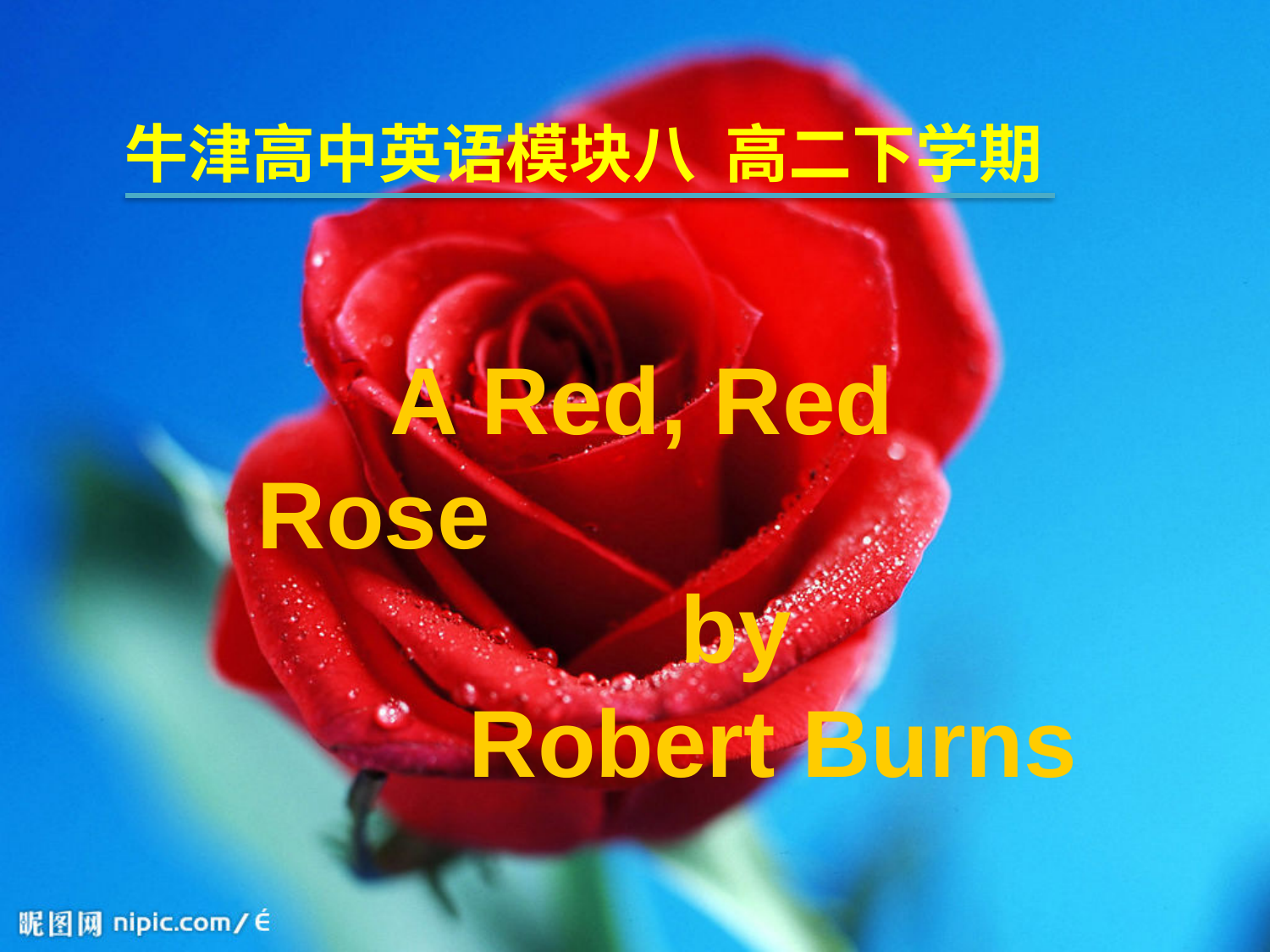

牛津高中英语模块八  高二下学期
     A Red, Red Rose
                by
        Robert Burns